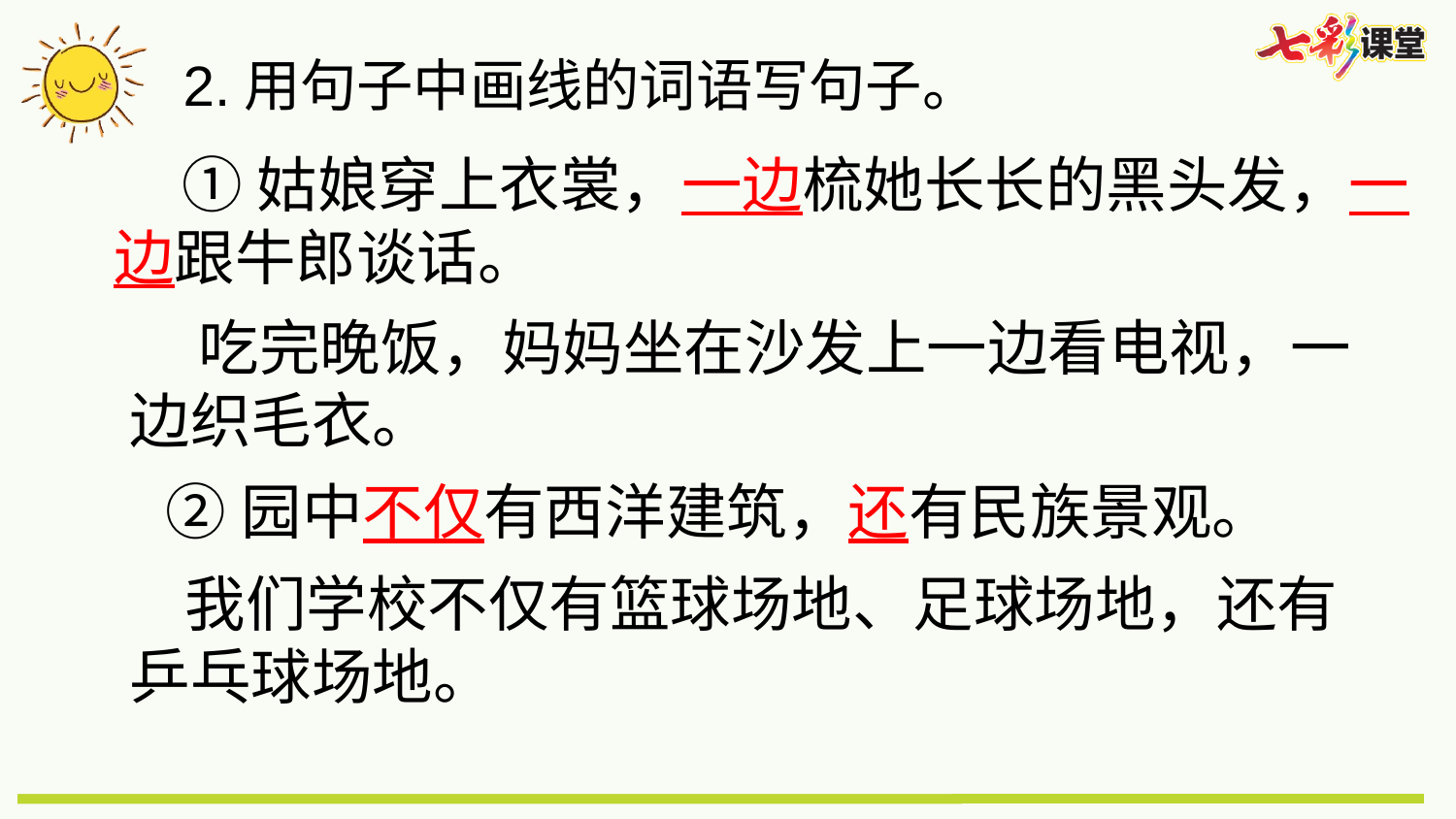

2.用句子中画线的词语写句子。
     ①姑娘穿上衣裳，一边梳她长长的黑头发，一边跟牛郎谈话。
    吃完晚饭，妈妈坐在沙发上一边看电视，一边织毛衣。
    ②园中不仅有西洋建筑，还有民族景观。
   我们学校不仅有篮球场地、足球场地，还有乒乓球场地。